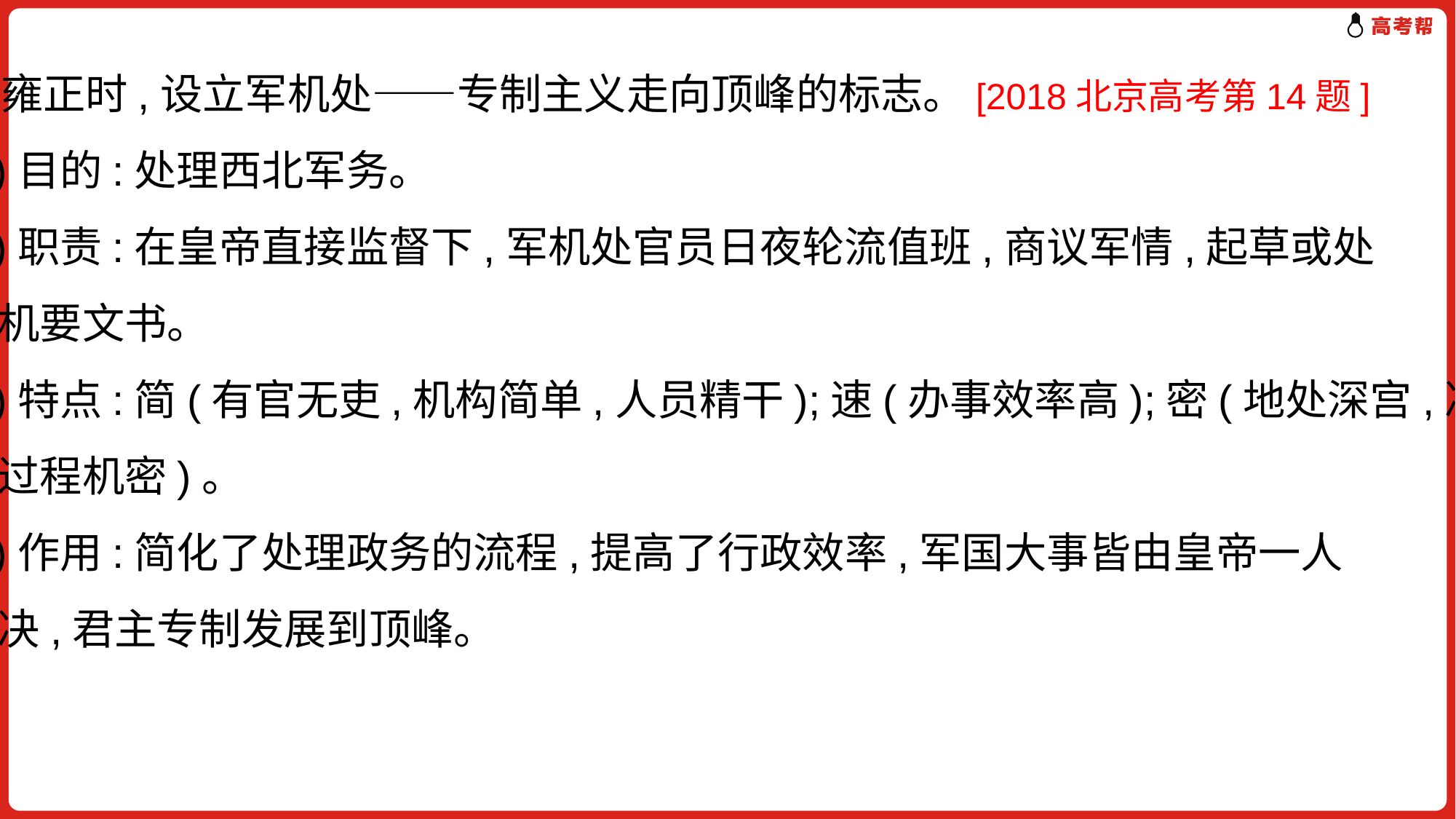

4.雍正时,设立军机处——专制主义走向顶峰的标志。[2018北京高考第14题]
(1)目的:处理西北军务。
(2)职责:在皇帝直接监督下,军机处官员日夜轮流值班,商议军情,起草或处
理机要文书。
(3)特点:简(有官无吏,机构简单,人员精干);速(办事效率高);密(地处深宫,决
策过程机密)。
(4)作用:简化了处理政务的流程,提高了行政效率,军国大事皆由皇帝一人
裁决,君主专制发展到顶峰。